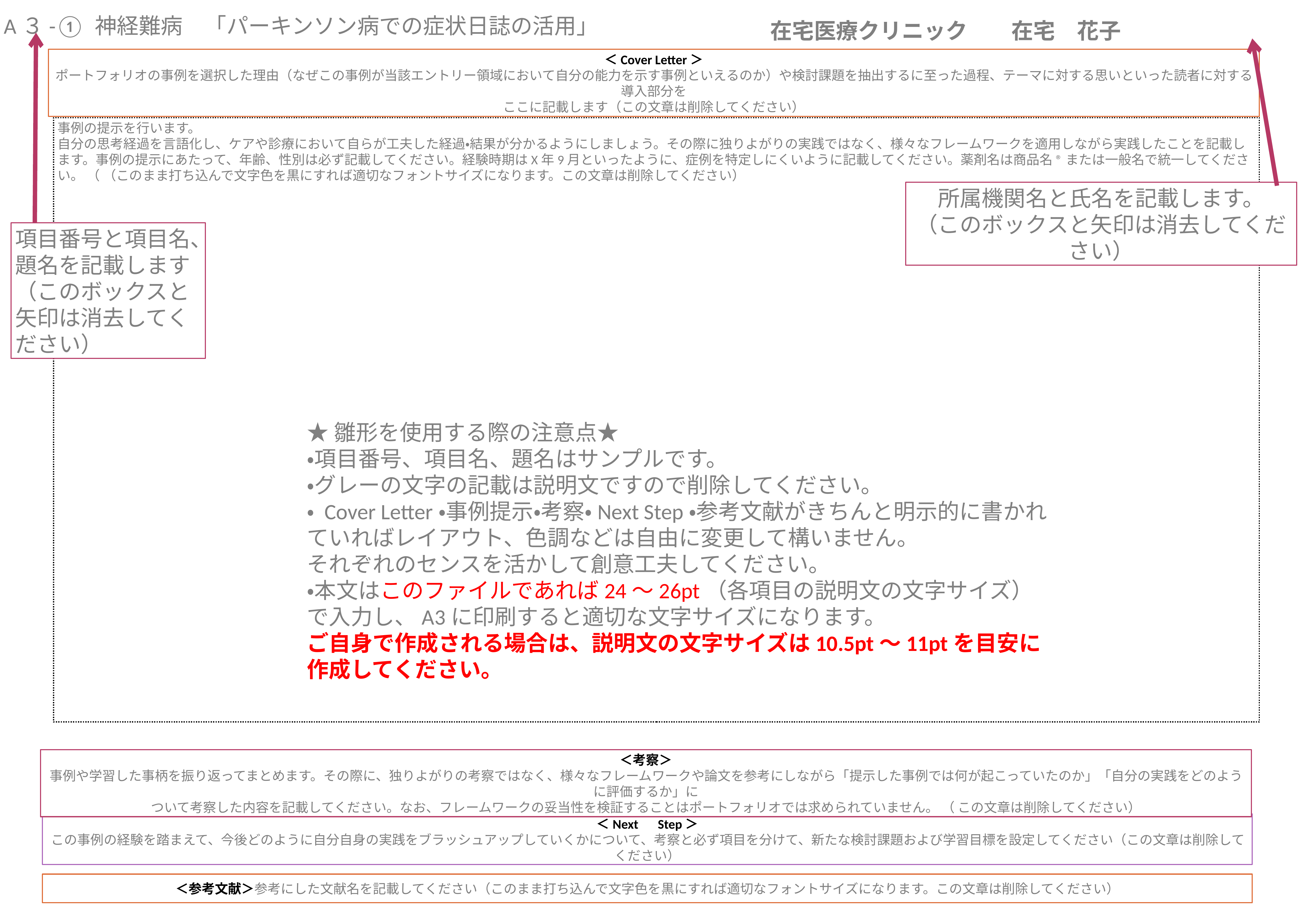

A３-① 神経難病　「パーキンソン病での症状日誌の活用」
在宅医療クリニック　　在宅　花子
＜Cover Letter＞
ポートフォリオの事例を選択した理由（なぜこの事例が当該エントリー領域において自分の能力を示す事例といえるのか）や検討課題を抽出するに至った過程、テーマに対する思いといった読者に対する導入部分を
ここに記載します（この文章は削除してください）
事例の提示を行います。
自分の思考経過を言語化し、ケアや診療において自らが工夫した経過・結果が分かるようにしましょう。その際に独りよがりの実践ではなく、様々なフレームワークを適用しながら実践したことを記載します。事例の提示にあたって、年齢、性別は必ず記載してください。経験時期はX年9月といったように、症例を特定しにくいように記載してください。薬剤名は商品名®️または一般名で統一してください。 （ （このまま打ち込んで文字色を黒にすれば適切なフォントサイズになります。この文章は削除してください）

所属機関名と氏名を記載します。
（このボックスと矢印は消去してください）

項目番号と項目名、
題名を記載します
（このボックスと矢印は消去してください）
★雛形を使用する際の注意点★
・項目番号、項目名、題名はサンプルです。
・グレーの文字の記載は説明文ですので削除してください。
・ Cover Letter・事例提示・考察・Next Step・参考文献がきちんと明示的に書かれていればレイアウト、色調などは自由に変更して構いません。
それぞれのセンスを活かして創意工夫してください。
・本文はこのファイルであれば24〜26pt（各項目の説明文の文字サイズ）で入力し、A3に印刷すると適切な文字サイズになります。
ご自身で作成される場合は、説明文の文字サイズは10.5pt～11ptを目安に作成してください。

＜考察＞
事例や学習した事柄を振り返ってまとめます。その際に、独りよがりの考察ではなく、様々なフレームワークや論文を参考にしながら「提示した事例では何が起こっていたのか」「自分の実践をどのように評価するか」に
ついて考察した内容を記載してください。なお、フレームワークの妥当性を検証することはポートフォリオでは求められていません。 （ この文章は削除してください）
＜Next　Step＞
この事例の経験を踏まえて、今後どのように自分自身の実践をブラッシュアップしていくかについて、考察と必ず項目を分けて、新たな検討課題および学習目標を設定してください（この文章は削除してください）
＜参考文献＞参考にした文献名を記載してください（このまま打ち込んで文字色を黒にすれば適切なフォントサイズになります。この文章は削除してください）